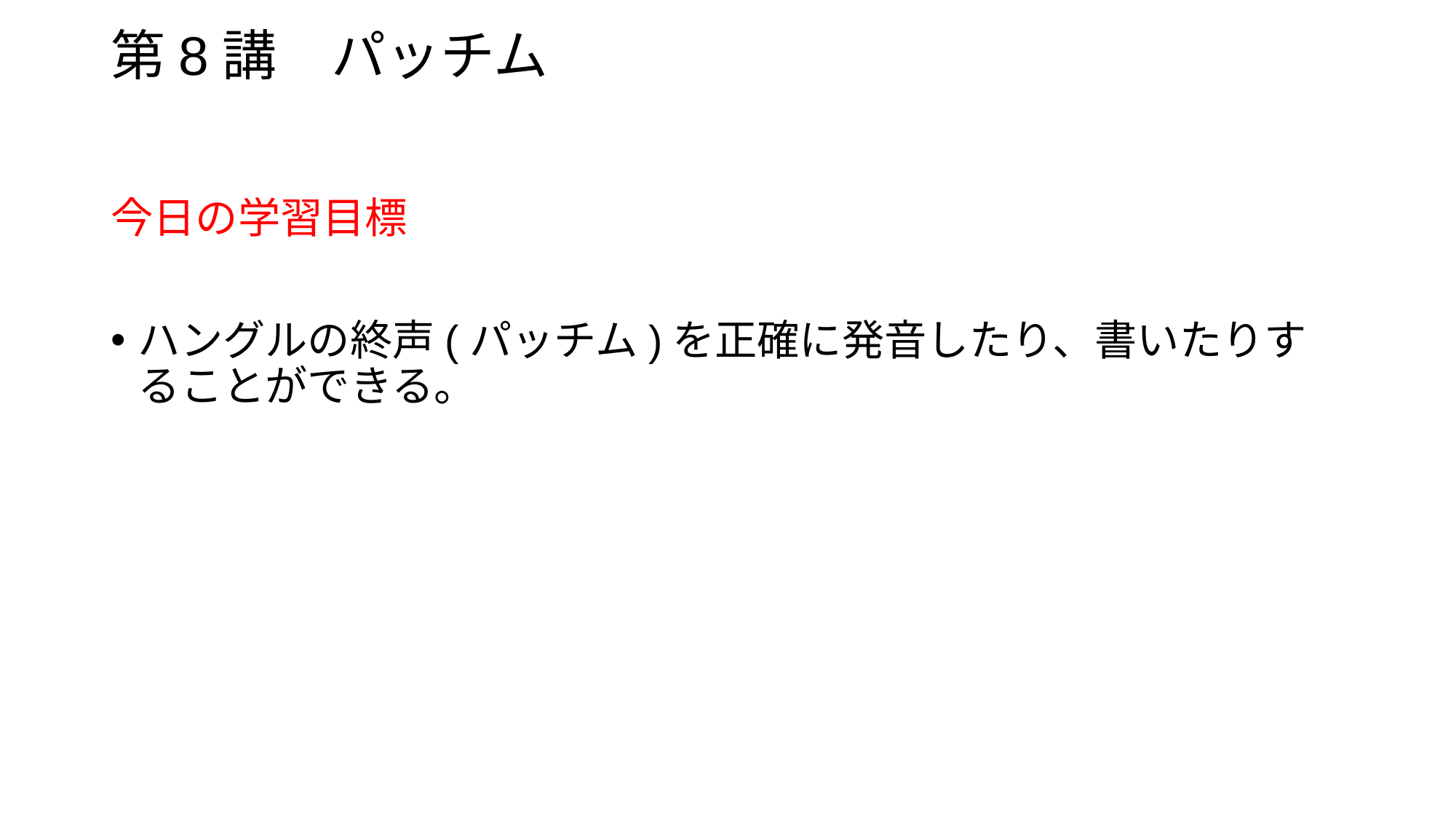

第8講　パッチム

今日の学習目標

ハングルの終声(パッチム)を正確に発音したり、書いたりすることができる。